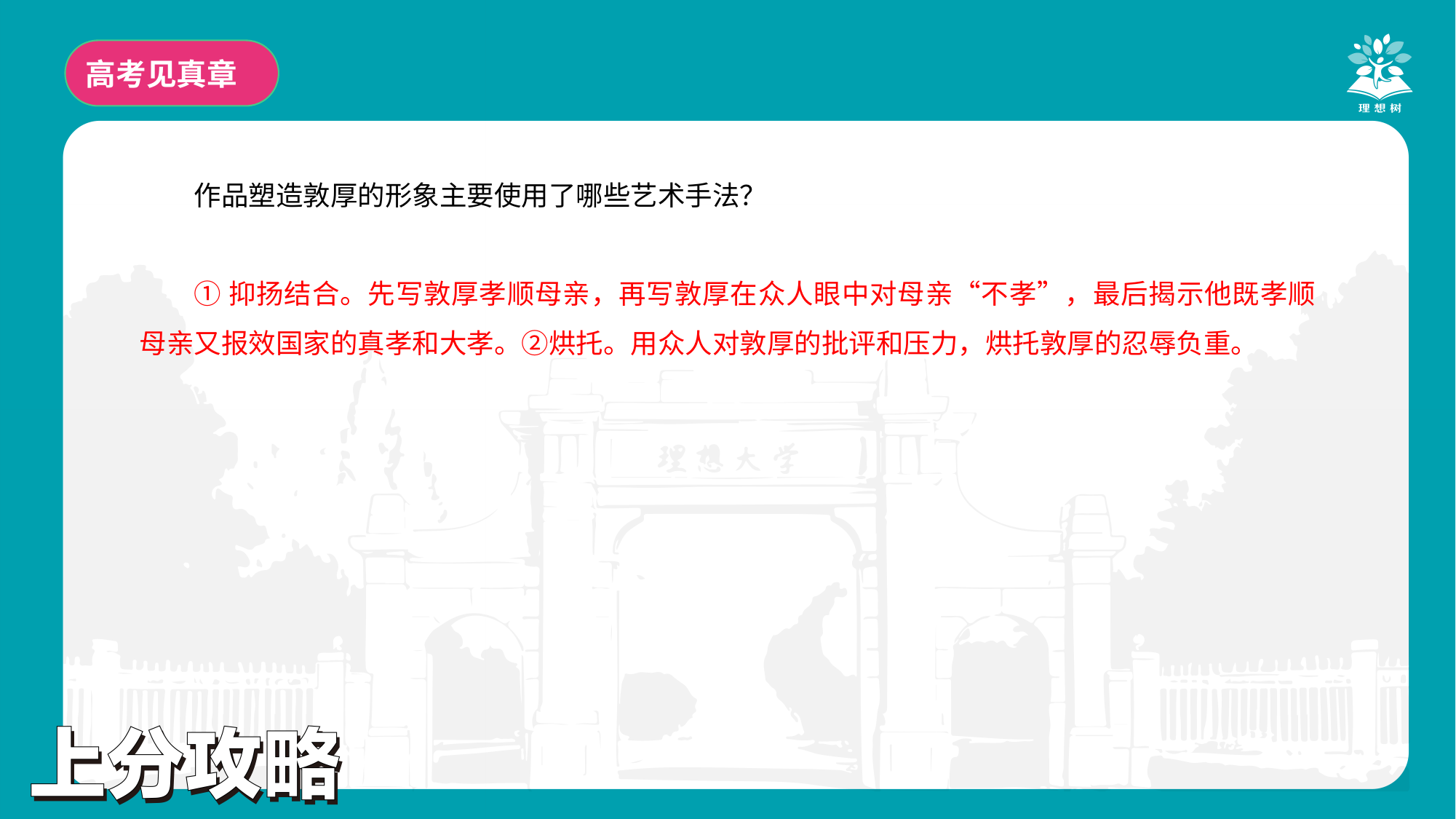

高考见真章
作品塑造敦厚的形象主要使用了哪些艺术手法？

①抑扬结合。先写敦厚孝顺母亲，再写敦厚在众人眼中对母亲“不孝”，最后揭示他既孝顺母亲又报效国家的真孝和大孝。②烘托。用众人对敦厚的批评和压力，烘托敦厚的忍辱负重。